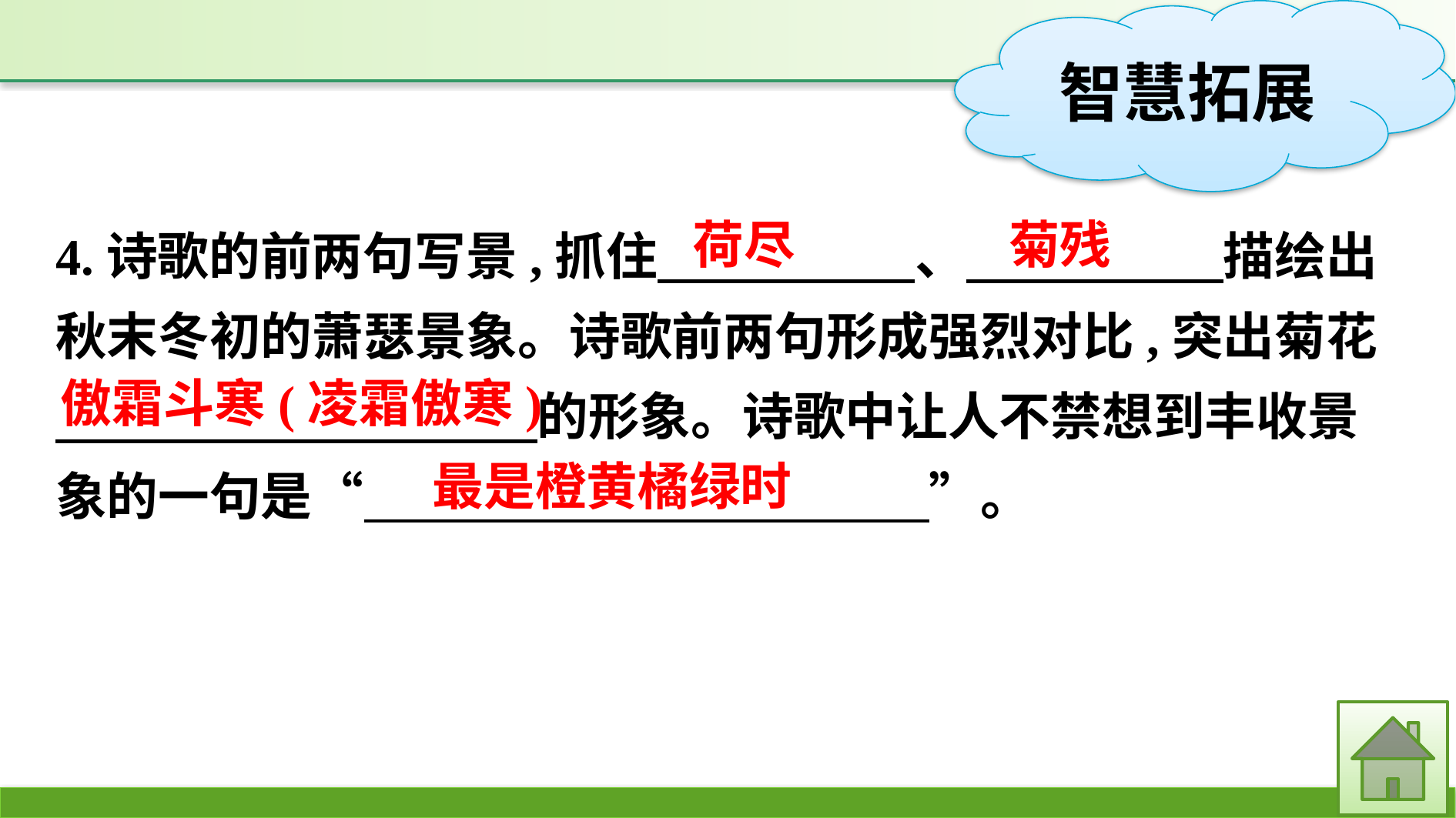

4.诗歌的前两句写景,抓住　　　　　、　　　　　描绘出秋末冬初的萧瑟景象。诗歌前两句形成强烈对比,突出菊花
　　　      　　　　　的形象。诗歌中让人不禁想到丰收景象的一句是“　　　　　　　　　　　”。
菊残
荷尽
傲霜斗寒(凌霜傲寒)
最是橙黄橘绿时